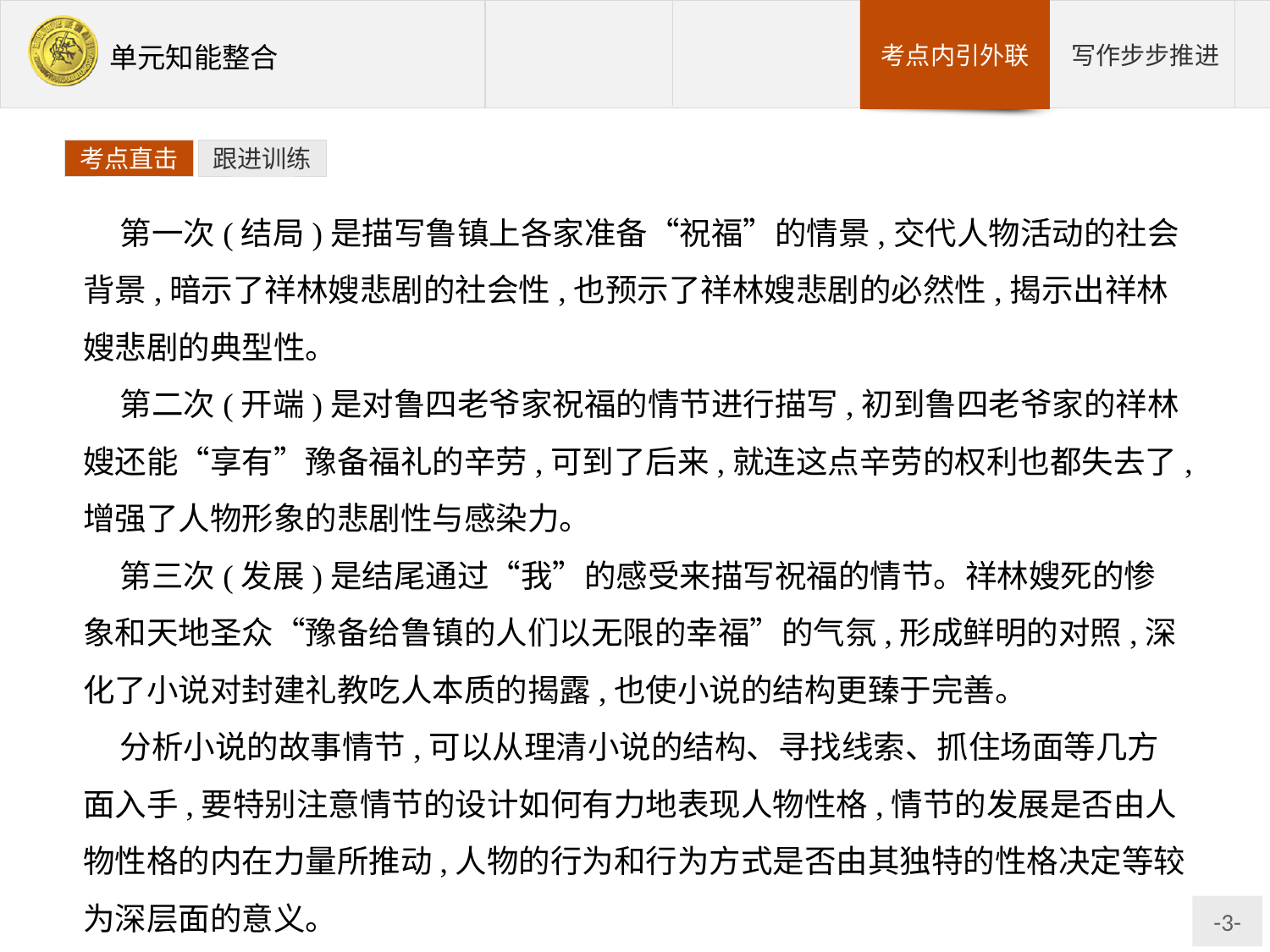

考点直击
跟进训练
第一次(结局)是描写鲁镇上各家准备“祝福”的情景,交代人物活动的社会背景,暗示了祥林嫂悲剧的社会性,也预示了祥林嫂悲剧的必然性,揭示出祥林嫂悲剧的典型性。
第二次(开端)是对鲁四老爷家祝福的情节进行描写,初到鲁四老爷家的祥林嫂还能“享有”豫备福礼的辛劳,可到了后来,就连这点辛劳的权利也都失去了,增强了人物形象的悲剧性与感染力。
第三次(发展)是结尾通过“我”的感受来描写祝福的情节。祥林嫂死的惨象和天地圣众“豫备给鲁镇的人们以无限的幸福”的气氛,形成鲜明的对照,深化了小说对封建礼教吃人本质的揭露,也使小说的结构更臻于完善。
分析小说的故事情节,可以从理清小说的结构、寻找线索、抓住场面等几方面入手,要特别注意情节的设计如何有力地表现人物性格,情节的发展是否由人物性格的内在力量所推动,人物的行为和行为方式是否由其独特的性格决定等较为深层面的意义。